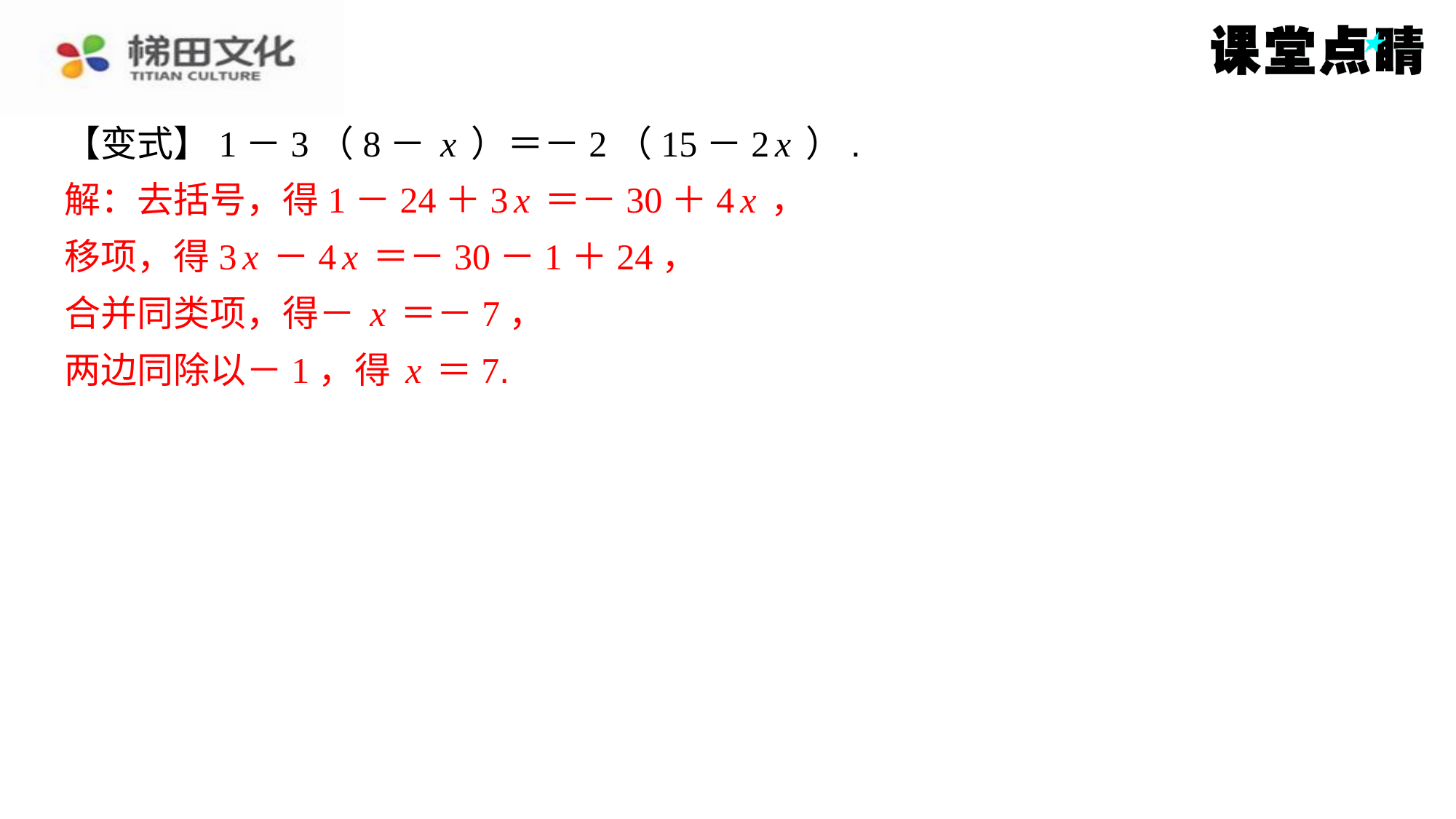

【变式】1－3（8－x）＝－2（15－2x）.
解：去括号，得1－24＋3x＝－30＋4x，
移项，得3x－4x＝－30－1＋24，
合并同类项，得－x＝－7，
两边同除以－1，得x＝7.
解：去括号，得1－24＋3x＝－30＋4x，
移项，得3x－4x＝－30－1＋24，
合并同类项，得－x＝－7，
两边同除以－1，得x＝7.